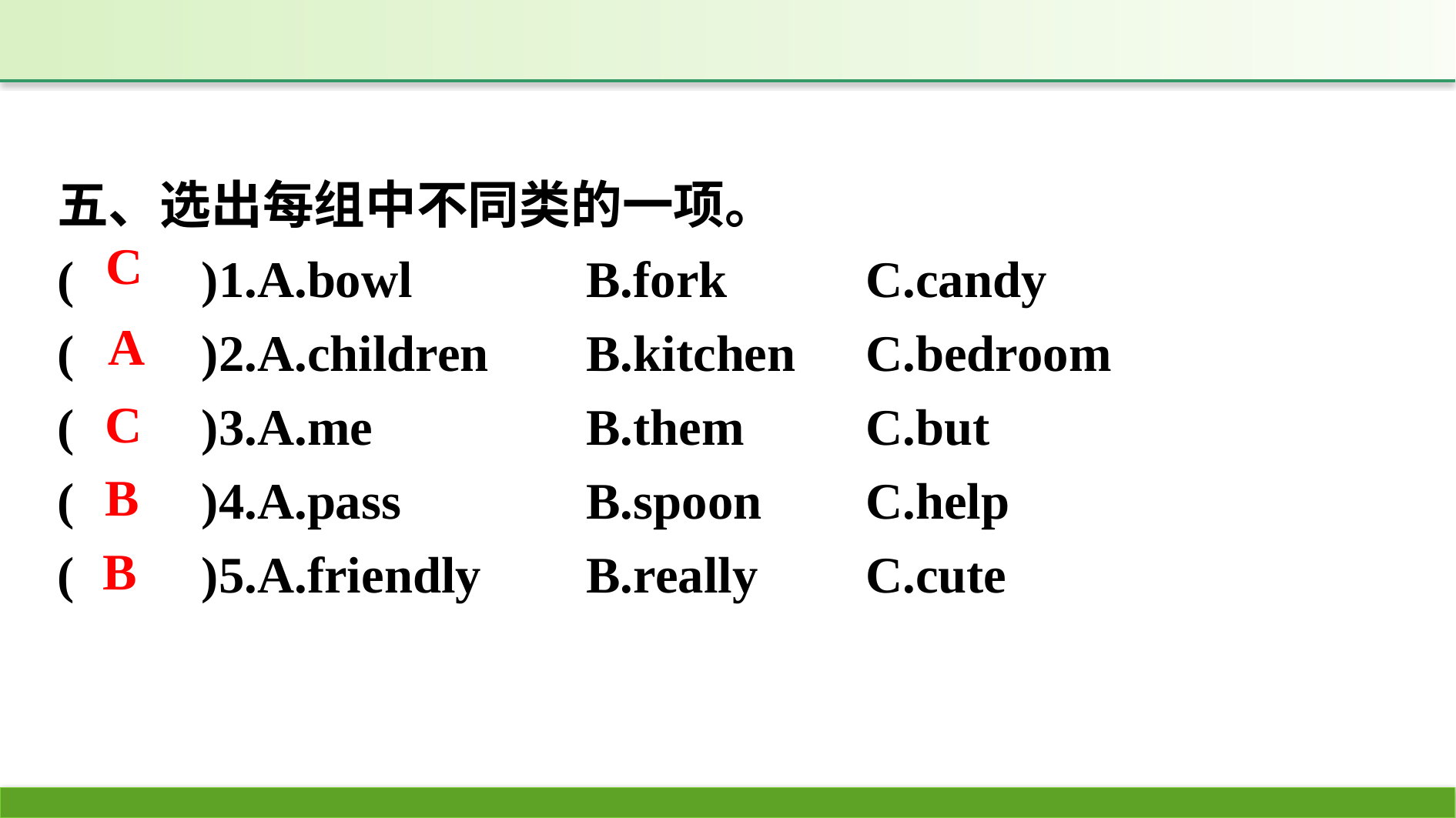

五、选出每组中不同类的一项。
(　　)1.A.bowl　　	B.fork　　	C.candy
(　　)2.A.children	B.kitchen	C.bedroom
(　　)3.A.me		B.them		C.but
(　　)4.A.pass		B.spoon	C.help
(　　)5.A.friendly	B.really	C.cute
C
A
C
B
B